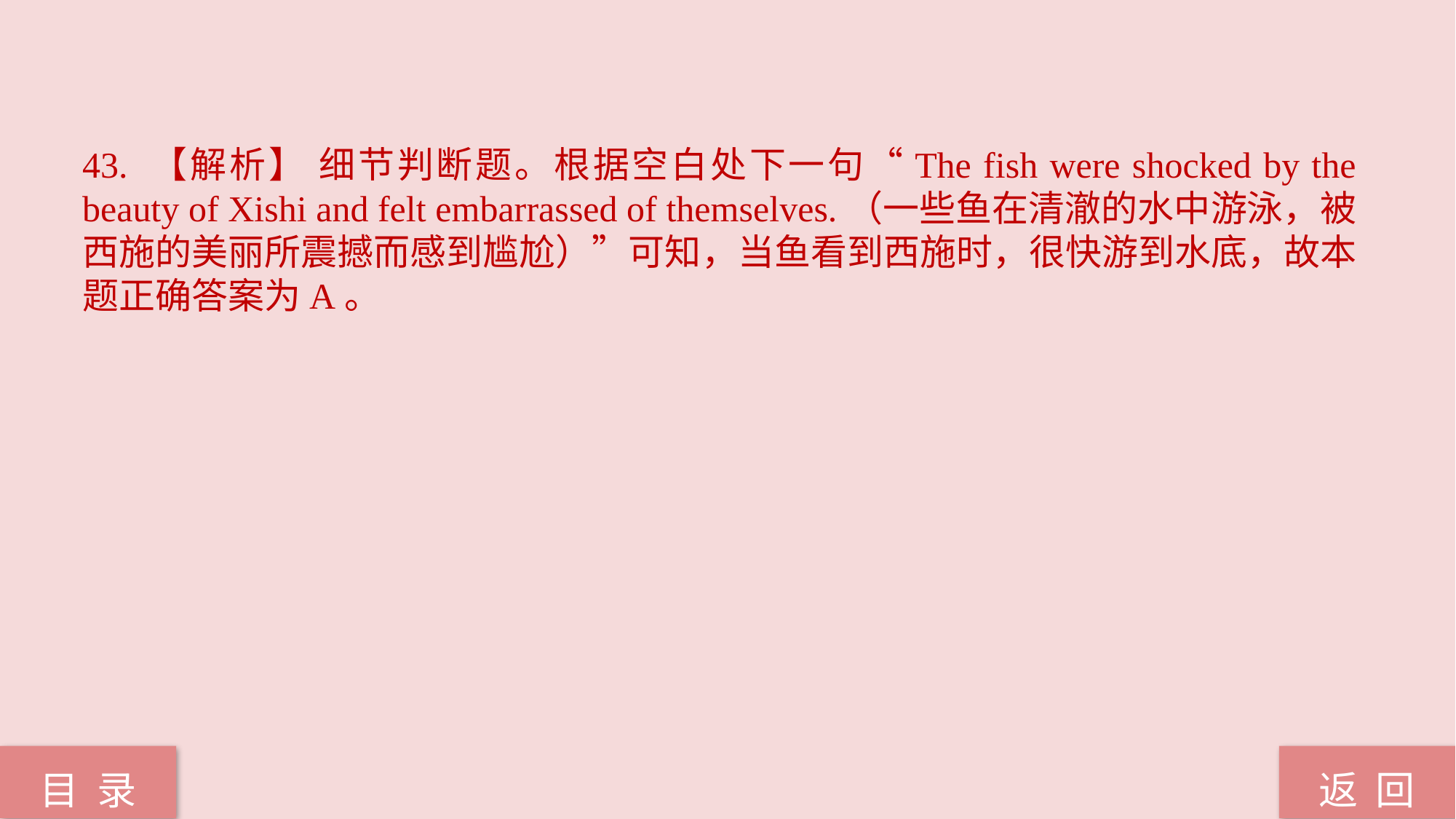

43. 【解析】 细节判断题。根据空白处下一句“The fish were shocked by the beauty of Xishi and felt embarrassed of themselves.（一些鱼在清澈的水中游泳，被西施的美丽所震撼而感到尴尬）”可知，当鱼看到西施时，很快游到水底，故本题正确答案为A。
返  回